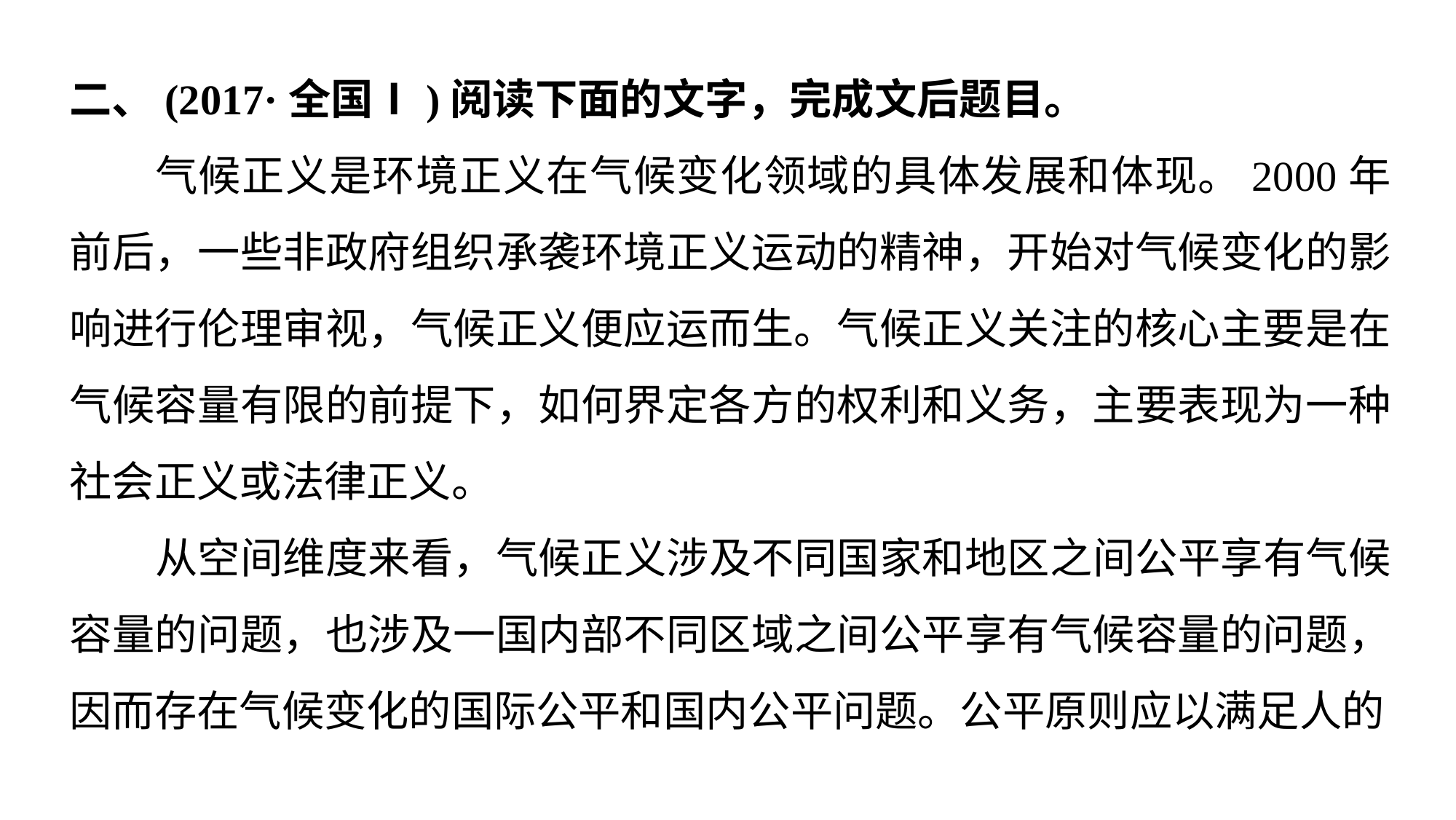

二、(2017·全国Ⅰ)阅读下面的文字，完成文后题目。
气候正义是环境正义在气候变化领域的具体发展和体现。2000年前后，一些非政府组织承袭环境正义运动的精神，开始对气候变化的影响进行伦理审视，气候正义便应运而生。气候正义关注的核心主要是在气候容量有限的前提下，如何界定各方的权利和义务，主要表现为一种社会正义或法律正义。
从空间维度来看，气候正义涉及不同国家和地区之间公平享有气候容量的问题，也涉及一国内部不同区域之间公平享有气候容量的问题，因而存在气候变化的国际公平和国内公平问题。公平原则应以满足人的